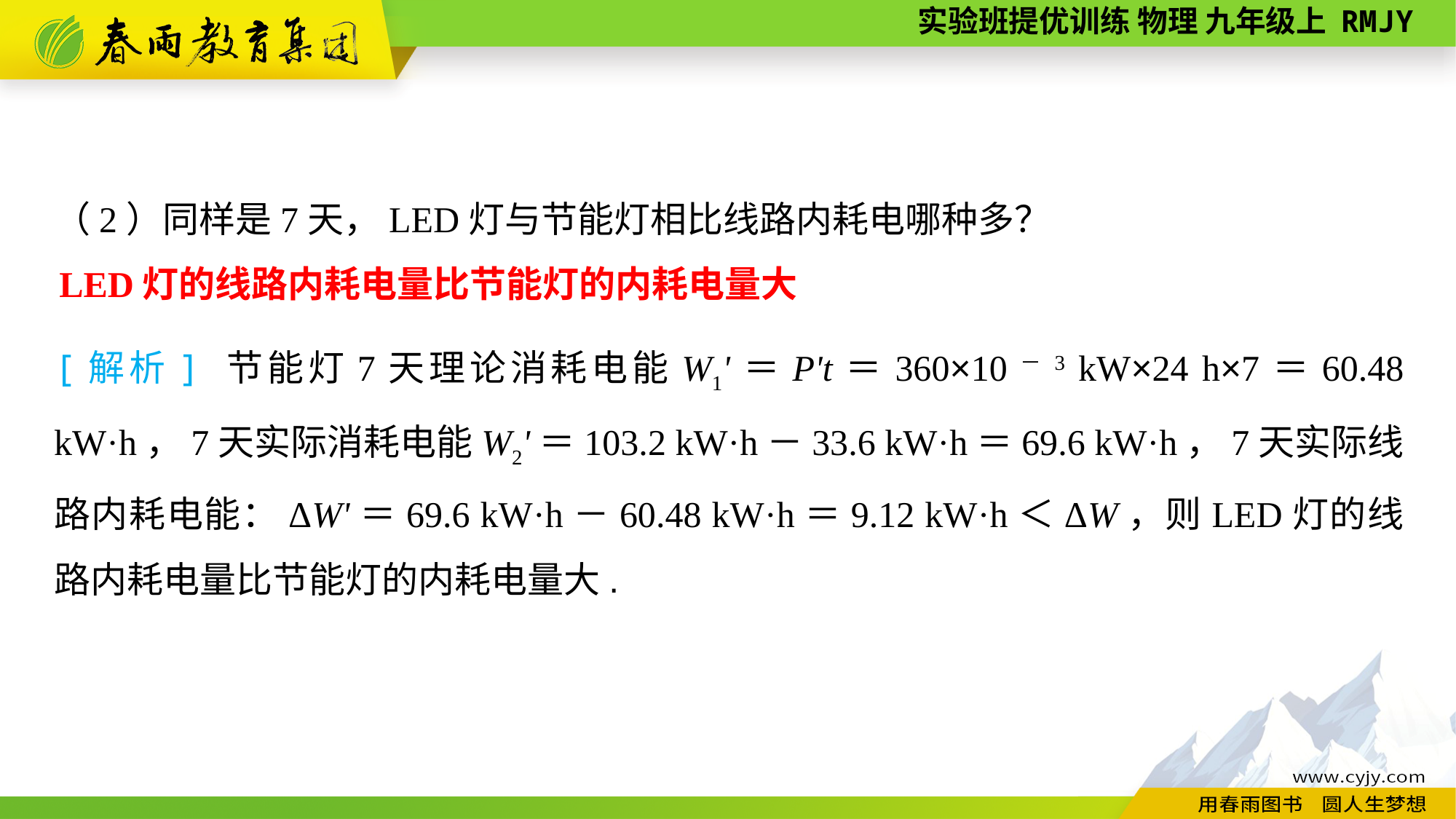

（2）同样是7天，LED灯与节能灯相比线路内耗电哪种多？
LED灯的线路内耗电量比节能灯的内耗电量大
[解析] 节能灯7天理论消耗电能W1'＝P't＝360×10－3 kW×24 h×7＝60.48 kW·h，7天实际消耗电能W2'＝103.2 kW·h－33.6 kW·h＝69.6 kW·h，7天实际线路内耗电能：ΔW'＝69.6 kW·h－60.48 kW·h＝9.12 kW·h＜ΔW，则LED灯的线路内耗电量比节能灯的内耗电量大.